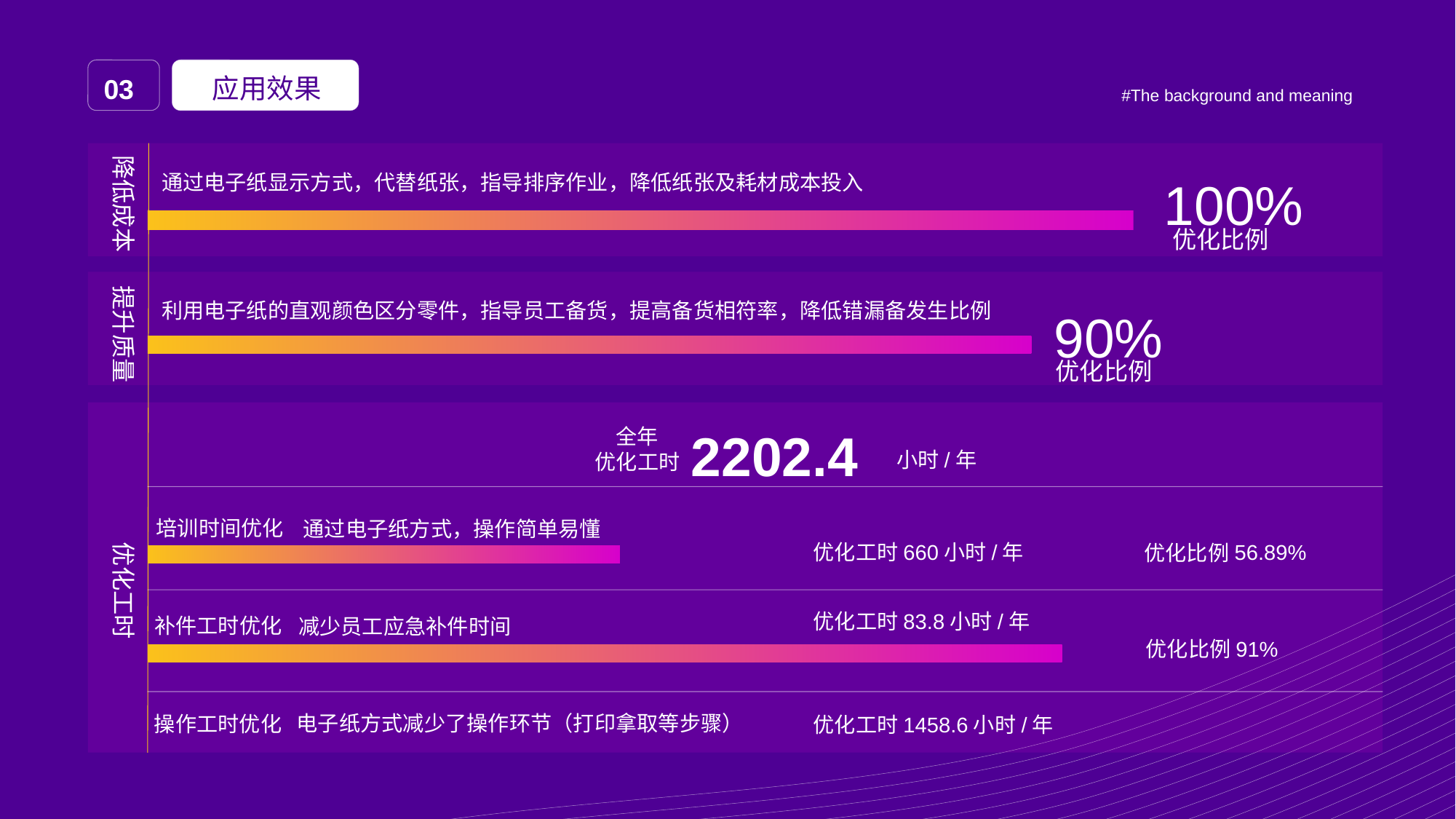

应用效果
03
#The background and meaning
100%

降低成本
通过电子纸显示方式，代替纸张，指导排序作业，降低纸张及耗材成本投入
优化比例

90%

提升质量
利用电子纸的直观颜色区分零件，指导员工备货，提高备货相符率，降低错漏备发生比例

优化比例
2202.4

全年
优化工时
小时/年
培训时间优化
通过电子纸方式，操作简单易懂
56.89%
优化比例
优化工时660小时/年
优化工时

优化工时83.8小时/年
补件工时优化
减少员工应急补件时间
91%
优化比例

电子纸方式减少了操作环节（打印拿取等步骤）
操作工时优化
优化工时1458.6小时/年